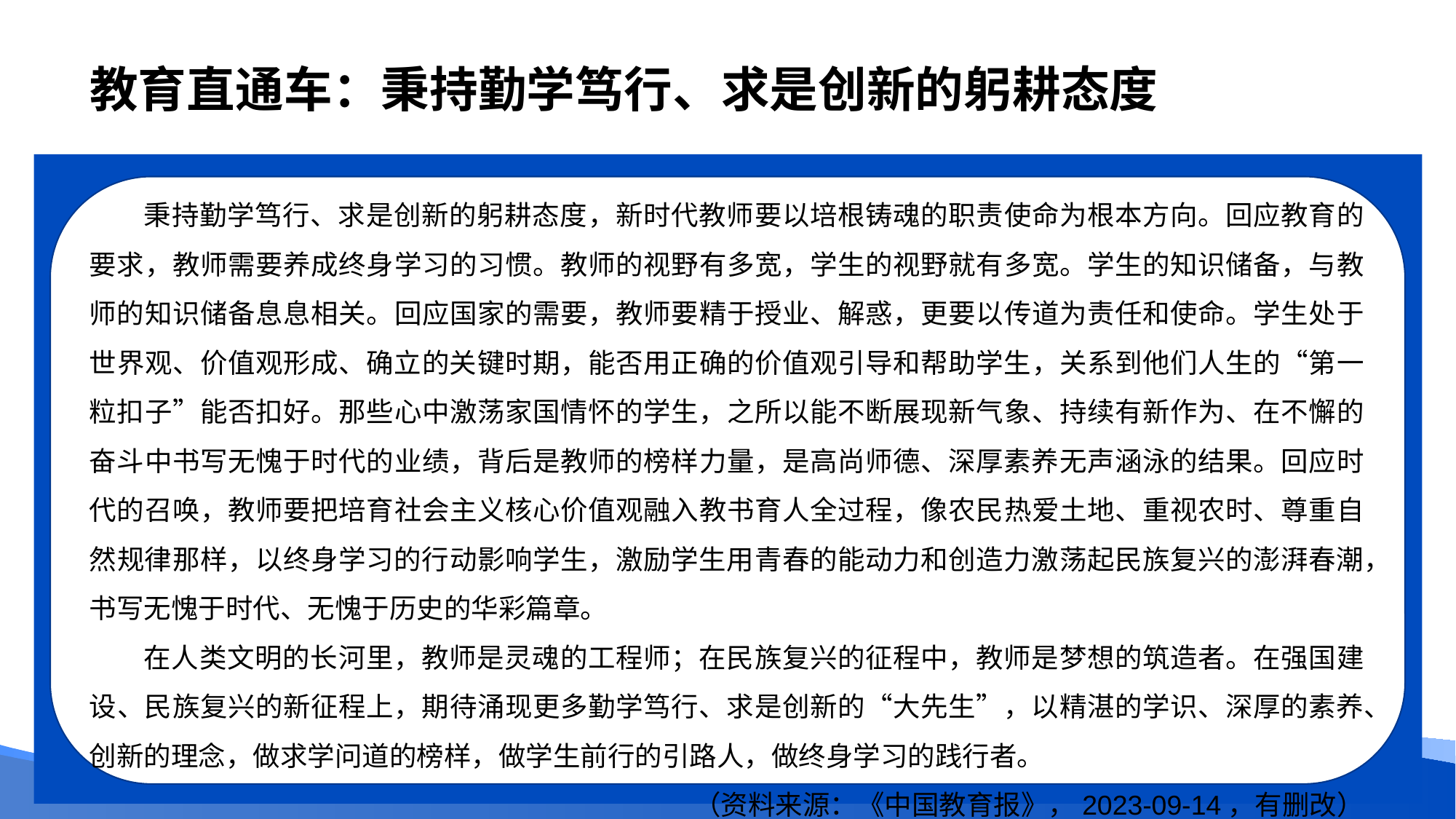

# 教育直通车：秉持勤学笃行、求是创新的躬耕态度

秉持勤学笃行、求是创新的躬耕态度，新时代教师要以培根铸魂的职责使命为根本方向。回应教育的要求，教师需要养成终身学习的习惯。教师的视野有多宽，学生的视野就有多宽。学生的知识储备，与教师的知识储备息息相关。回应国家的需要，教师要精于授业、解惑，更要以传道为责任和使命。学生处于世界观、价值观形成、确立的关键时期，能否用正确的价值观引导和帮助学生，关系到他们人生的“第一粒扣子”能否扣好。那些心中激荡家国情怀的学生，之所以能不断展现新气象、持续有新作为、在不懈的奋斗中书写无愧于时代的业绩，背后是教师的榜样力量，是高尚师德、深厚素养无声涵泳的结果。回应时代的召唤，教师要把培育社会主义核心价值观融入教书育人全过程，像农民热爱土地、重视农时、尊重自然规律那样，以终身学习的行动影响学生，激励学生用青春的能动力和创造力激荡起民族复兴的澎湃春潮，书写无愧于时代、无愧于历史的华彩篇章。
在人类文明的长河里，教师是灵魂的工程师；在民族复兴的征程中，教师是梦想的筑造者。在强国建设、民族复兴的新征程上，期待涌现更多勤学笃行、求是创新的“大先生”，以精湛的学识、深厚的素养、创新的理念，做求学问道的榜样，做学生前行的引路人，做终身学习的践行者。
（资料来源：《中国教育报》，2023-09-14，有删改）